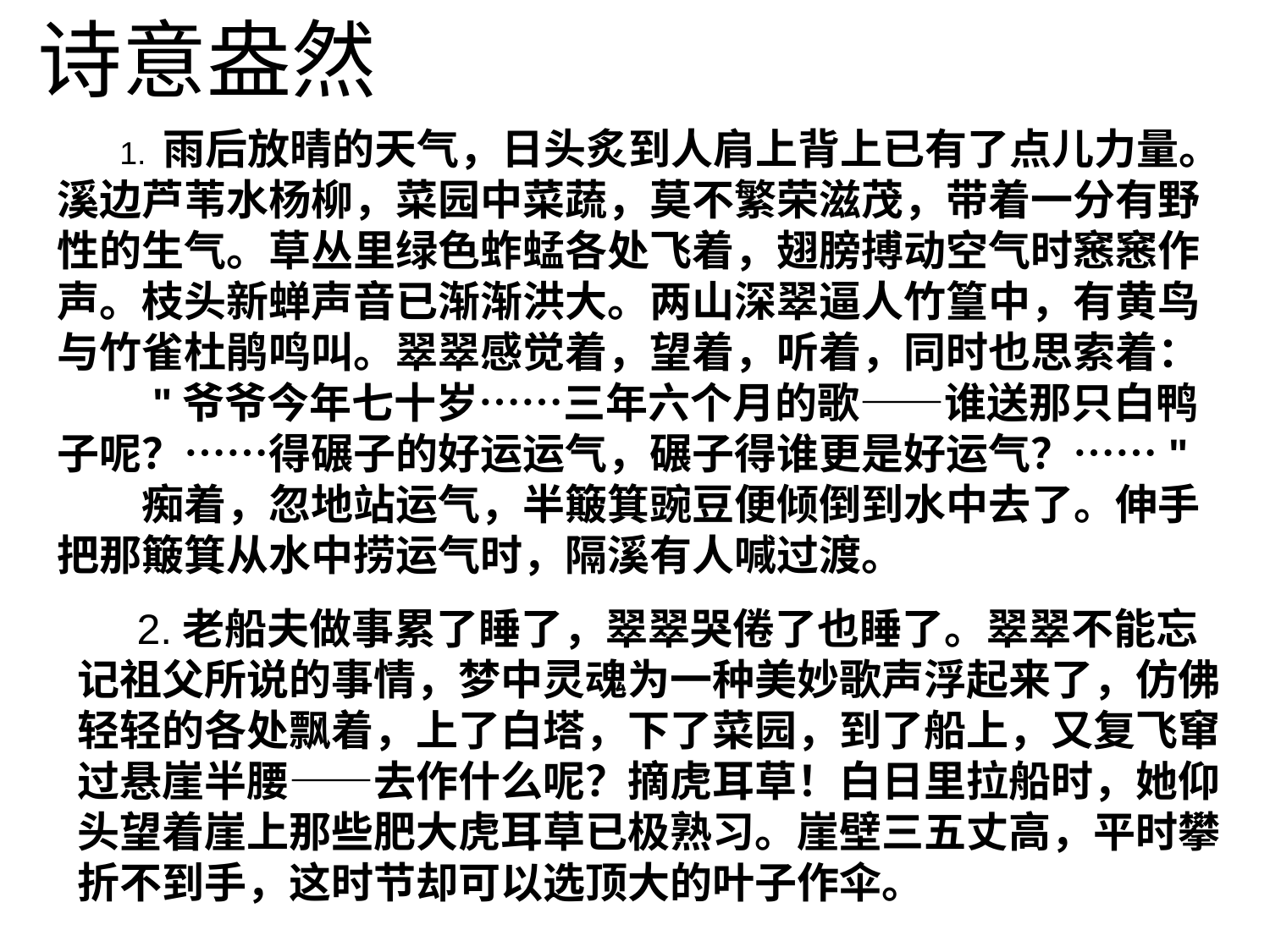

诗意盎然
       1. 雨后放晴的天气，日头炙到人肩上背上已有了点儿力量。溪边芦苇水杨柳，菜园中菜蔬，莫不繁荣滋茂，带着一分有野性的生气。草丛里绿色蚱蜢各处飞着，翅膀搏动空气时窸窸作声。枝头新蝉声音已渐渐洪大。两山深翠逼人竹篁中，有黄鸟与竹雀杜鹃鸣叫。翠翠感觉着，望着，听着，同时也思索着：
　　"爷爷今年七十岁……三年六个月的歌——谁送那只白鸭子呢？……得碾子的好运运气，碾子得谁更是好运气？……"
　　痴着，忽地站运气，半簸箕豌豆便倾倒到水中去了。伸手把那簸箕从水中捞运气时，隔溪有人喊过渡。
     2.老船夫做事累了睡了，翠翠哭倦了也睡了。翠翠不能忘记祖父所说的事情，梦中灵魂为一种美妙歌声浮起来了，仿佛轻轻的各处飘着，上了白塔，下了菜园，到了船上，又复飞窜过悬崖半腰——去作什么呢？摘虎耳草！白日里拉船时，她仰头望着崖上那些肥大虎耳草已极熟习。崖壁三五丈高，平时攀折不到手，这时节却可以选顶大的叶子作伞。